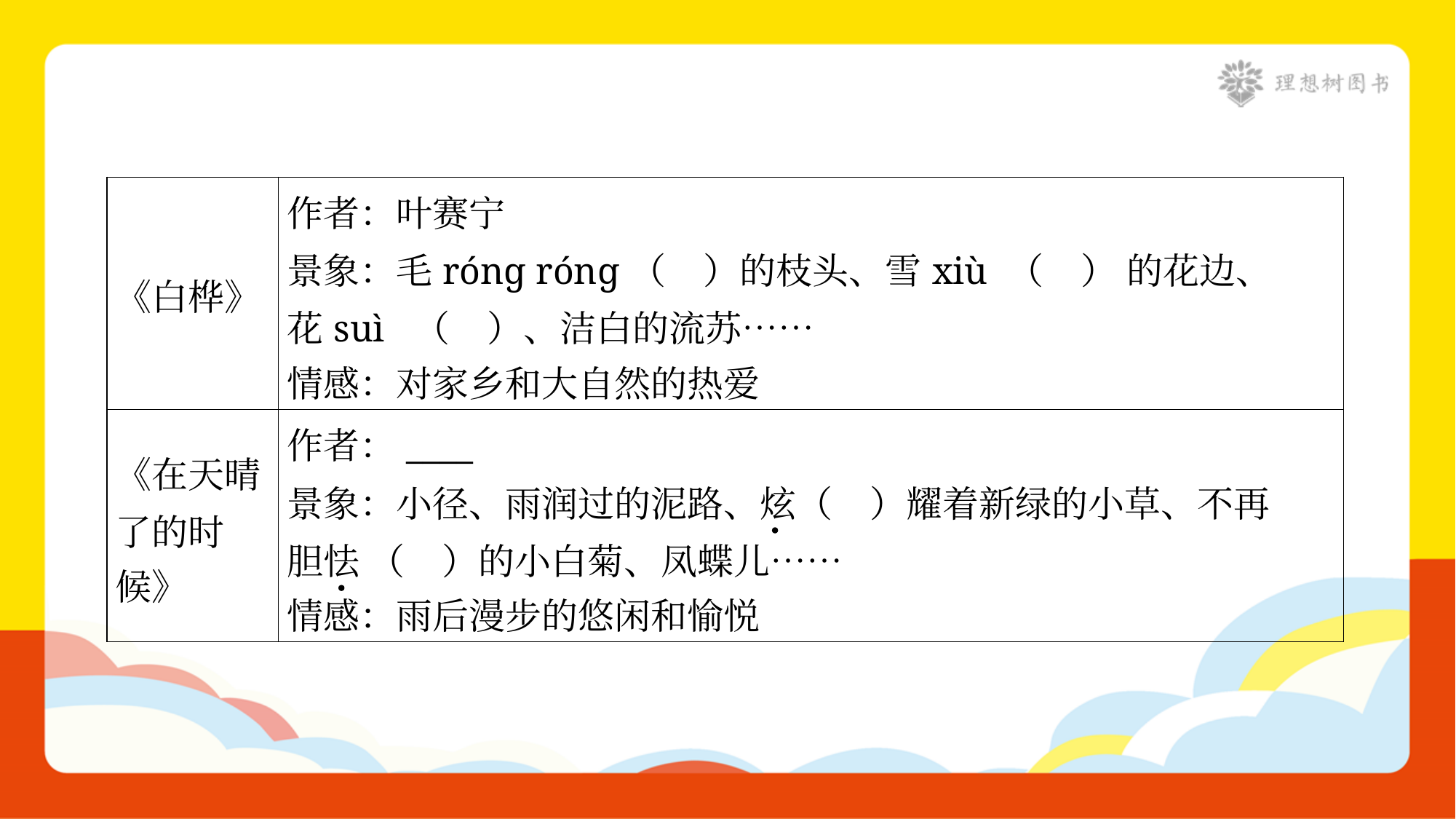

| 《白桦》 | 作者：叶赛宁 景象：毛rónɡ rónɡ（ ）的枝头、雪xiù （ ） 的花边、 花suì （ ）、洁白的流苏…… 情感：对家乡和大自然的热爱 |
| --- | --- |
| 《在天晴 了的时 候》 | 作者：\_\_\_\_ 景象：小径、雨润过的泥路、炫（ ）耀着新绿的小草、不再 胆怯 （ ）的小白菊、凤蝶儿…… 情感：雨后漫步的悠闲和愉悦 |